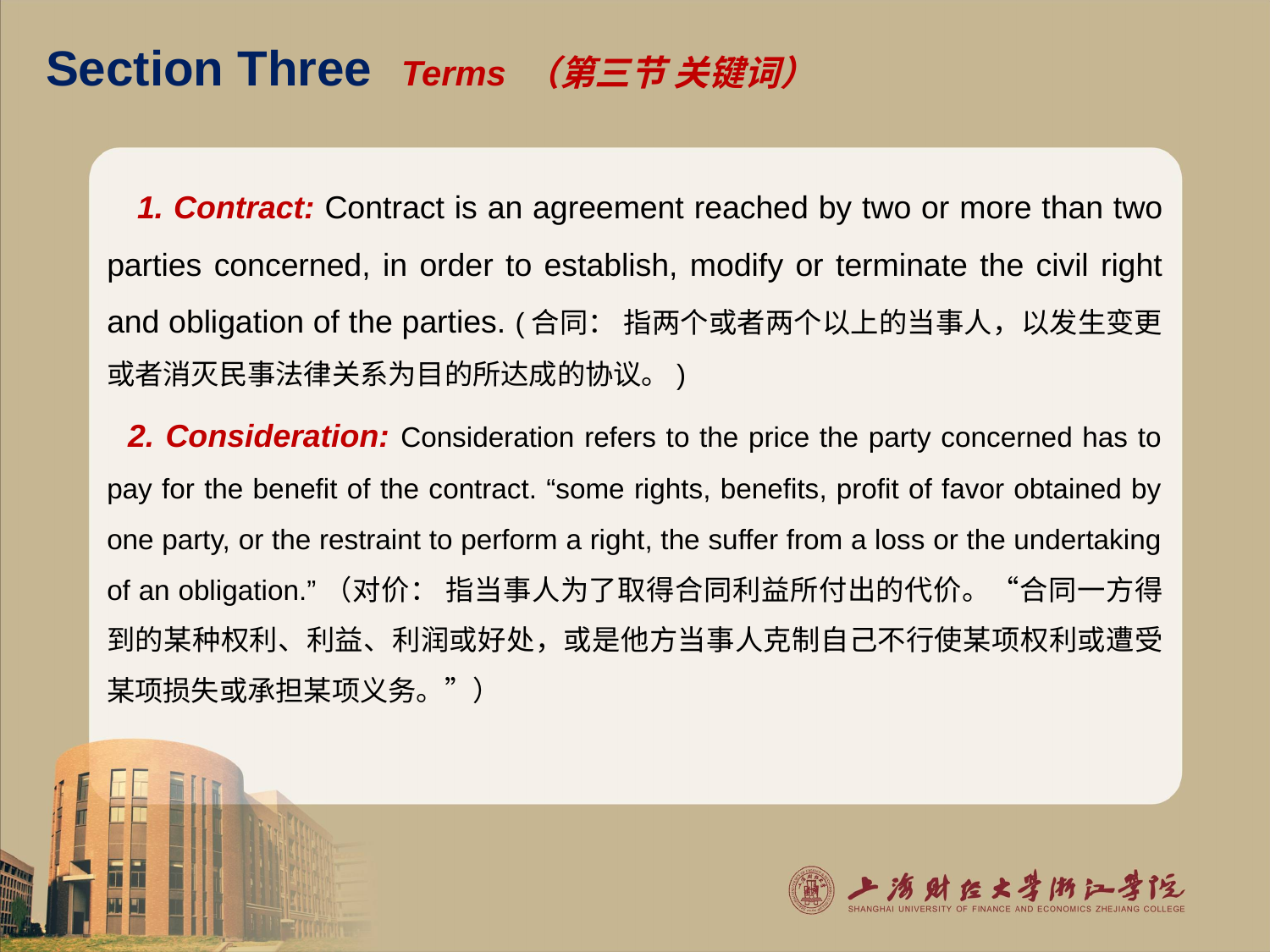

# Section Three   Terms （第三节 关键词）
   1. Contract: Contract is an agreement reached by two or more than two parties concerned, in order to establish, modify or terminate the civil right and obligation of the parties. (合同： 指两个或者两个以上的当事人，以发生变更或者消灭民事法律关系为目的所达成的协议。)
  2. Consideration: Consideration refers to the price the party concerned has to pay for the benefit of the contract. “some rights, benefits, profit of favor obtained by one party, or the restraint to perform a right, the suffer from a loss or the undertaking of an obligation.”（对价： 指当事人为了取得合同利益所付出的代价。“合同一方得到的某种权利、利益、利润或好处，或是他方当事人克制自己不行使某项权利或遭受某项损失或承担某项义务。”）